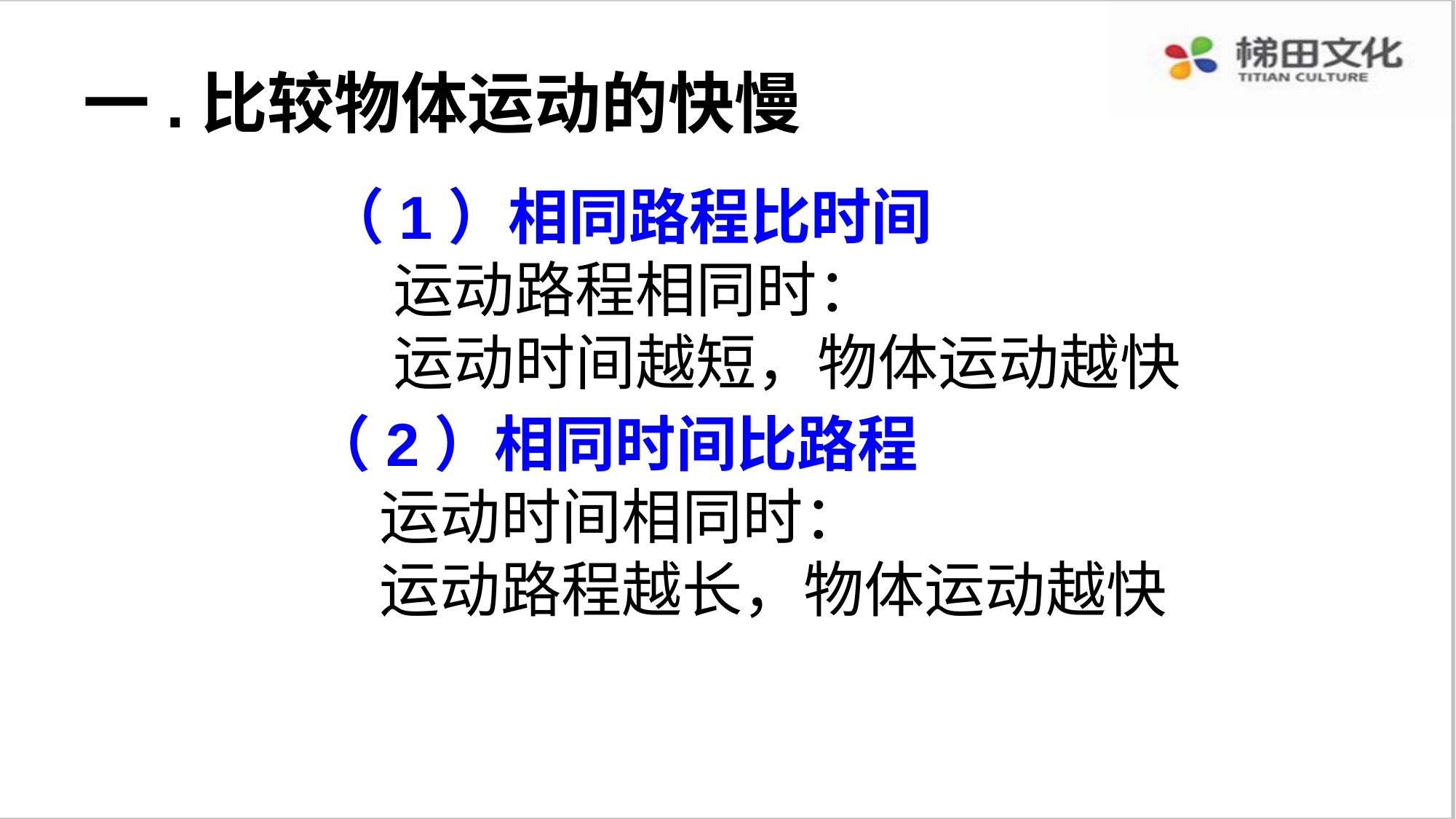

# 一.比较物体运动的快慢
（1）相同路程比时间
    运动路程相同时：
    运动时间越短，物体运动越快
（2）相同时间比路程
    运动时间相同时：
    运动路程越长，物体运动越快